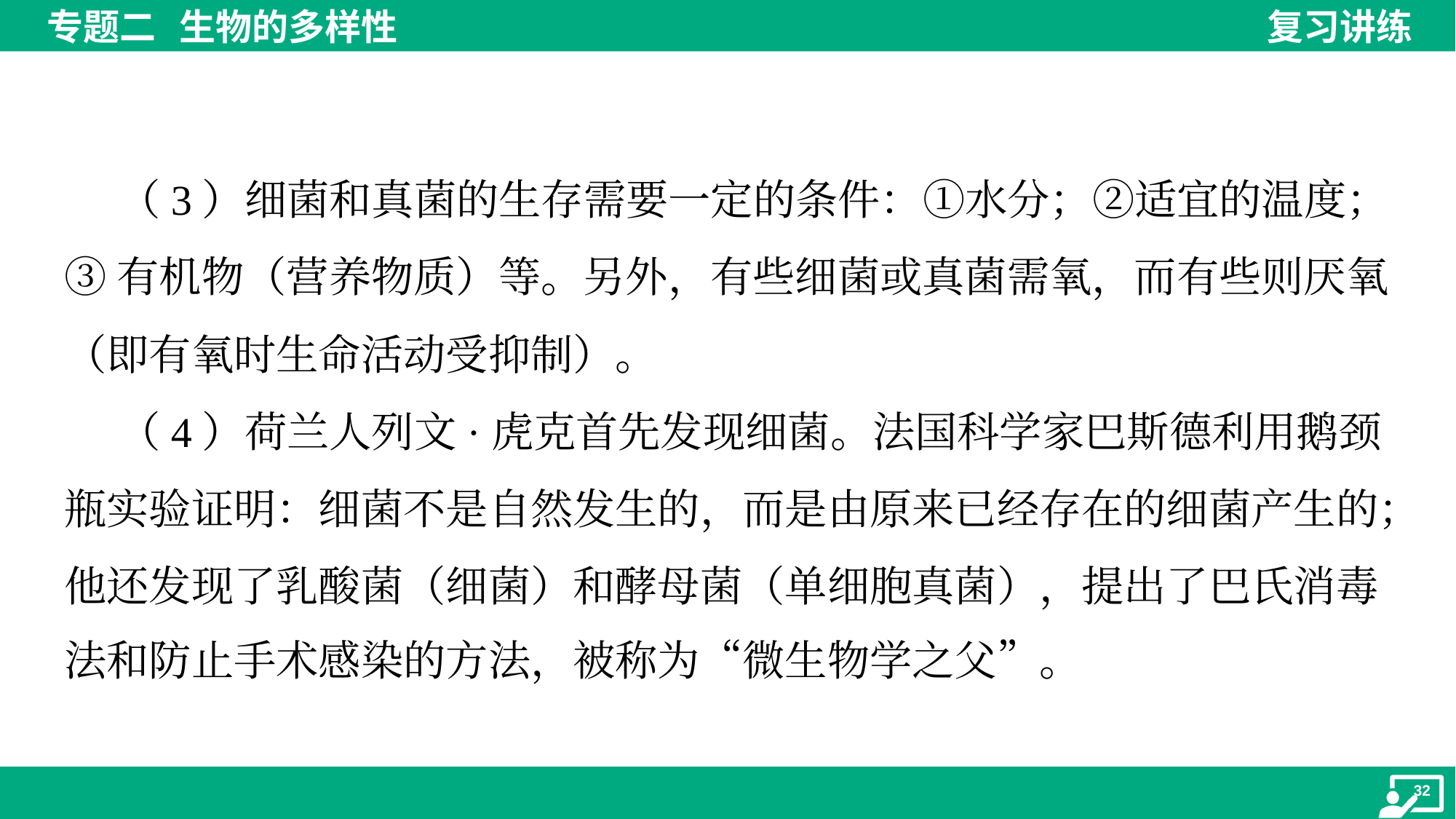

（3）细菌和真菌的生存需要一定的条件：①水分；②适宜的温度；
③有机物（营养物质）等。另外，有些细菌或真菌需氧，而有些则厌氧
（即有氧时生命活动受抑制）。
    （4）荷兰人列文·虎克首先发现细菌。法国科学家巴斯德利用鹅颈
瓶实验证明：细菌不是自然发生的，而是由原来已经存在的细菌产生的；
他还发现了乳酸菌（细菌）和酵母菌（单细胞真菌），提出了巴氏消毒
法和防止手术感染的方法，被称为“微生物学之父”。